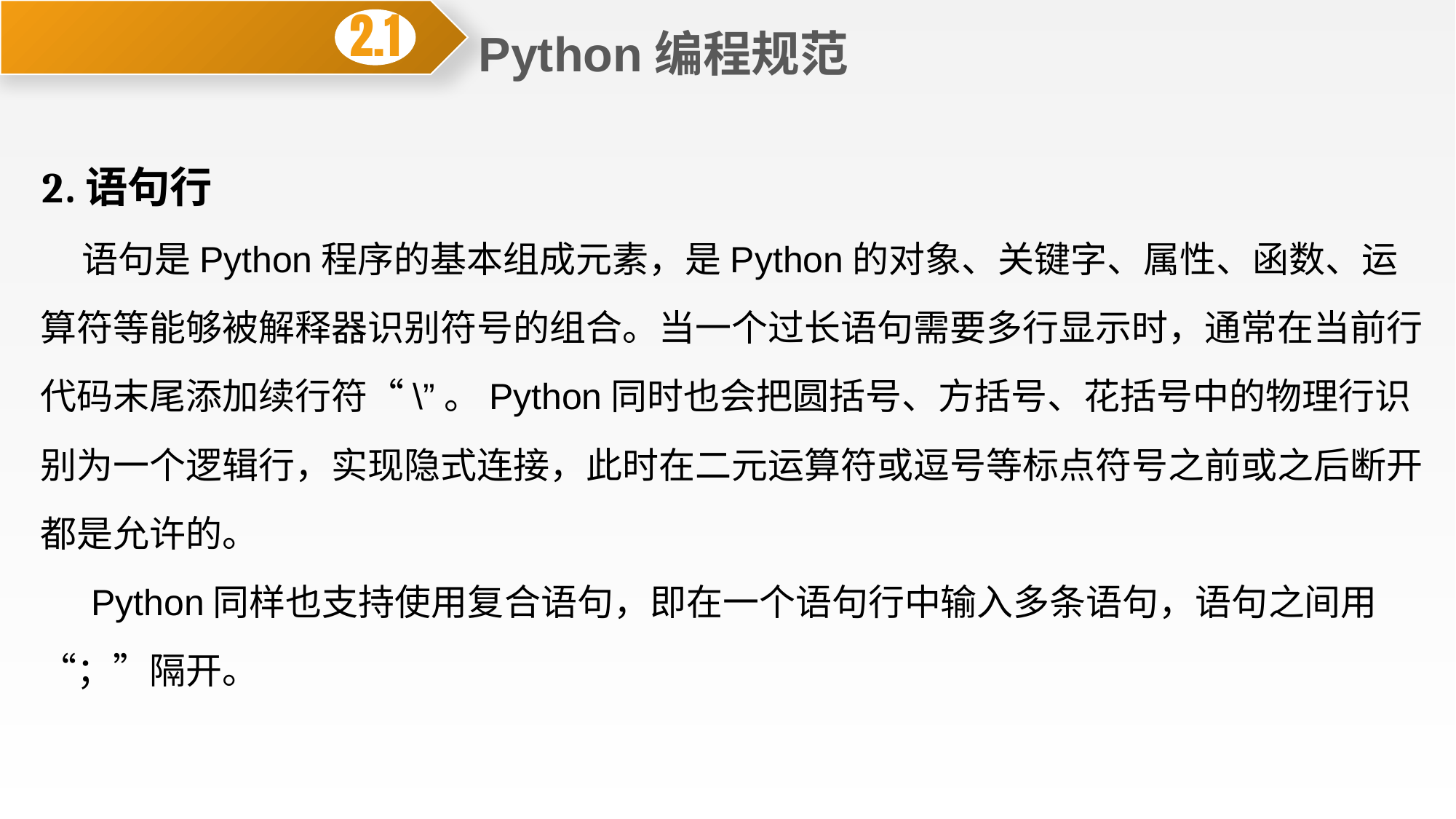

Python编程规范
2.1
2.语句行
    语句是Python程序的基本组成元素，是Python的对象、关键字、属性、函数、运算符等能够被解释器识别符号的组合。当一个过长语句需要多行显示时，通常在当前行代码末尾添加续行符“\”。Python同时也会把圆括号、方括号、花括号中的物理行识别为一个逻辑行，实现隐式连接，此时在二元运算符或逗号等标点符号之前或之后断开都是允许的。
     Python同样也支持使用复合语句，即在一个语句行中输入多条语句，语句之间用“；”隔开。